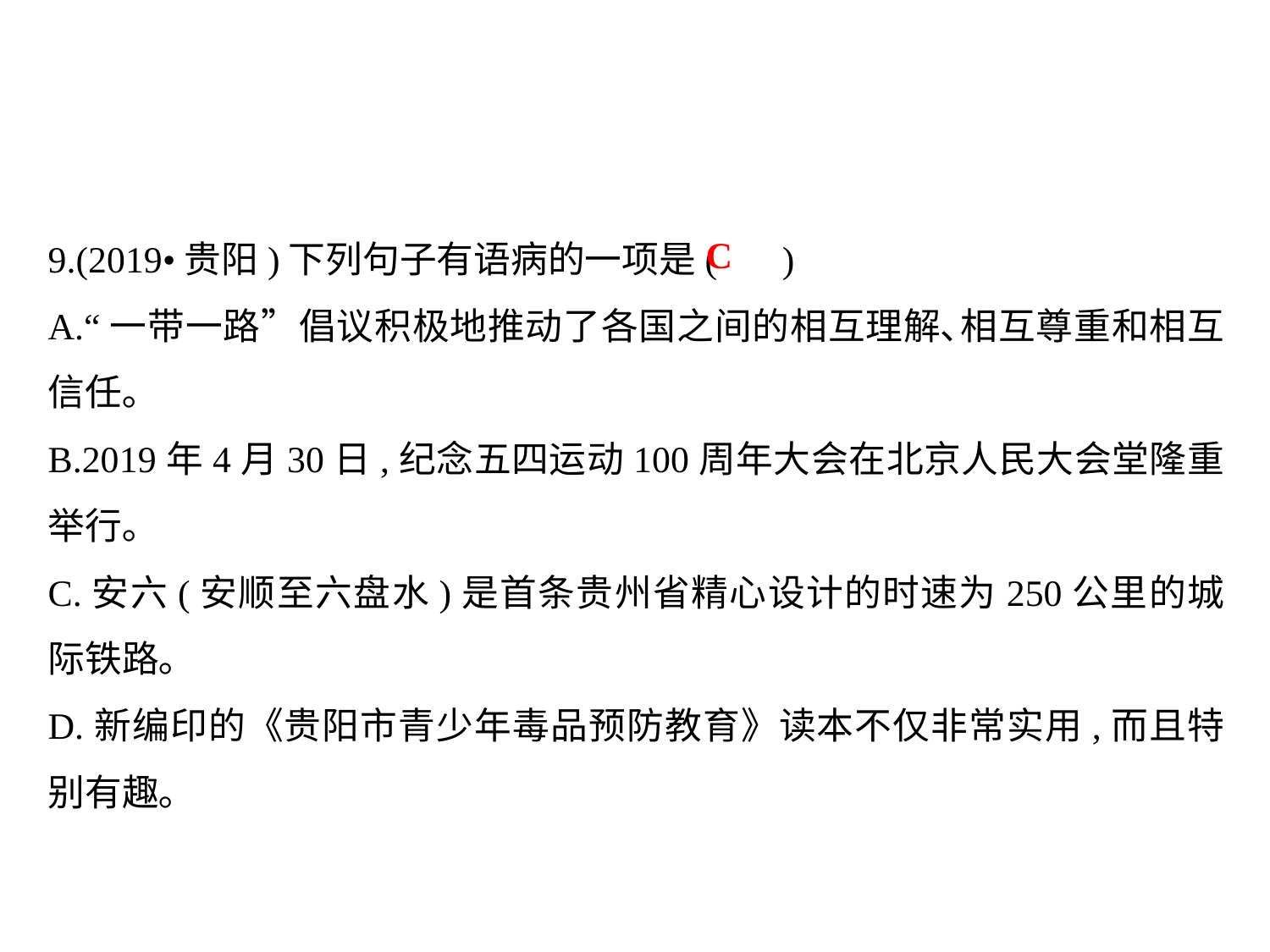

9.(2019•贵阳)下列句子有语病的一项是(       )
A.“一带一路”倡议积极地推动了各国之间的相互理解､相互尊重和相互信任｡
B.2019年4月30日,纪念五四运动100周年大会在北京人民大会堂隆重举行｡
C.安六(安顺至六盘水)是首条贵州省精心设计的时速为250公里的城际铁路｡
D.新编印的《贵阳市青少年毒品预防教育》读本不仅非常实用,而且特别有趣｡
C